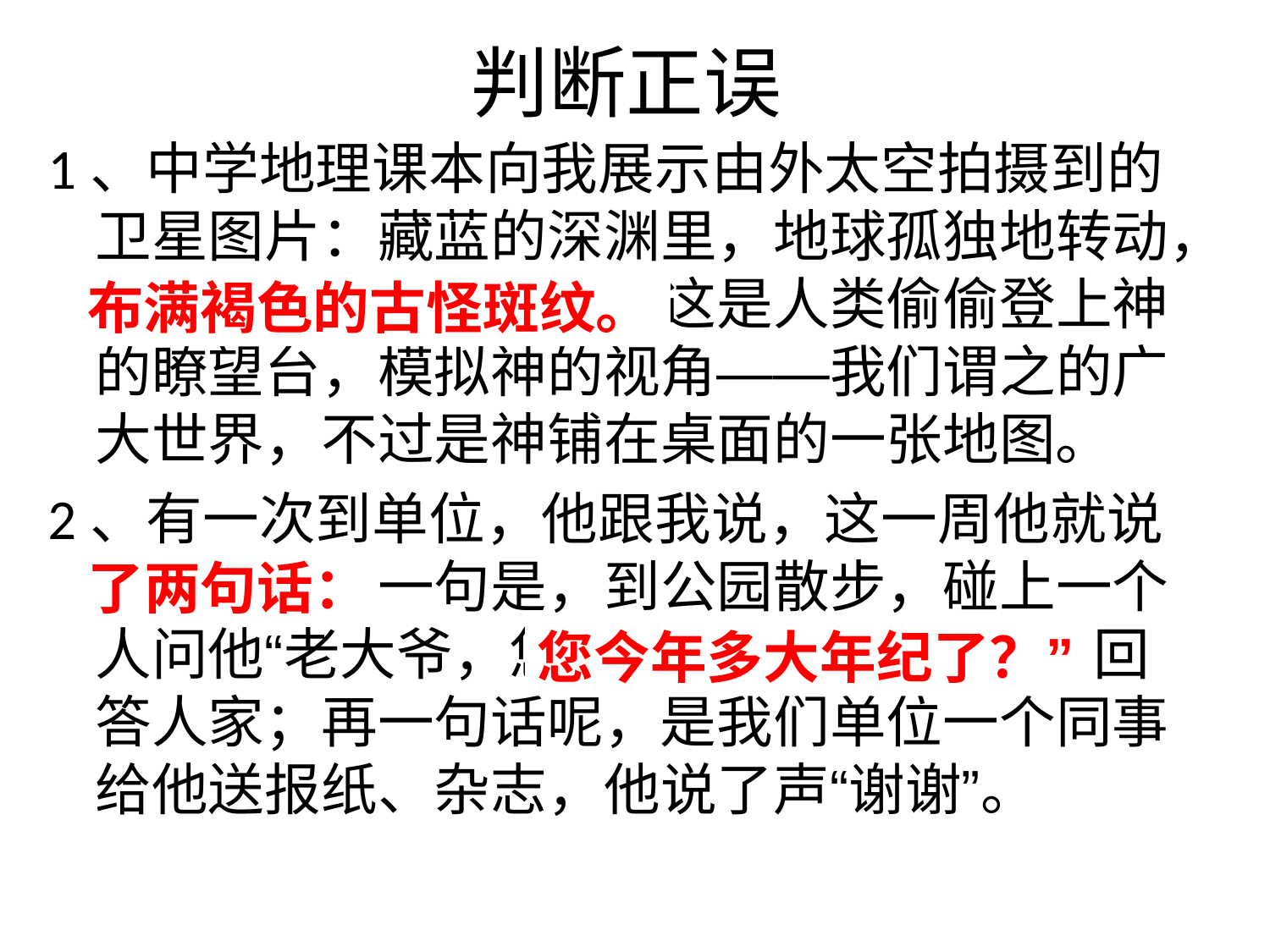

# 判断正误
1、中学地理课本向我展示由外太空拍摄到的卫星图片：藏蓝的深渊里，地球孤独地转动，布满褐色的古怪斑纹，这是人类偷偷登上神的瞭望台，模拟神的视角——我们谓之的广大世界，不过是神铺在桌面的一张地图。
2、有一次到单位，他跟我说，这一周他就说了两句话，一句是，到公园散步，碰上一个人问他“老大爷，您今年多大年纪了”？他回答人家；再一句话呢，是我们单位一个同事给他送报纸、杂志，他说了声“谢谢”。

布满褐色的古怪斑纹。
了两句话：
您今年多大年纪了？”